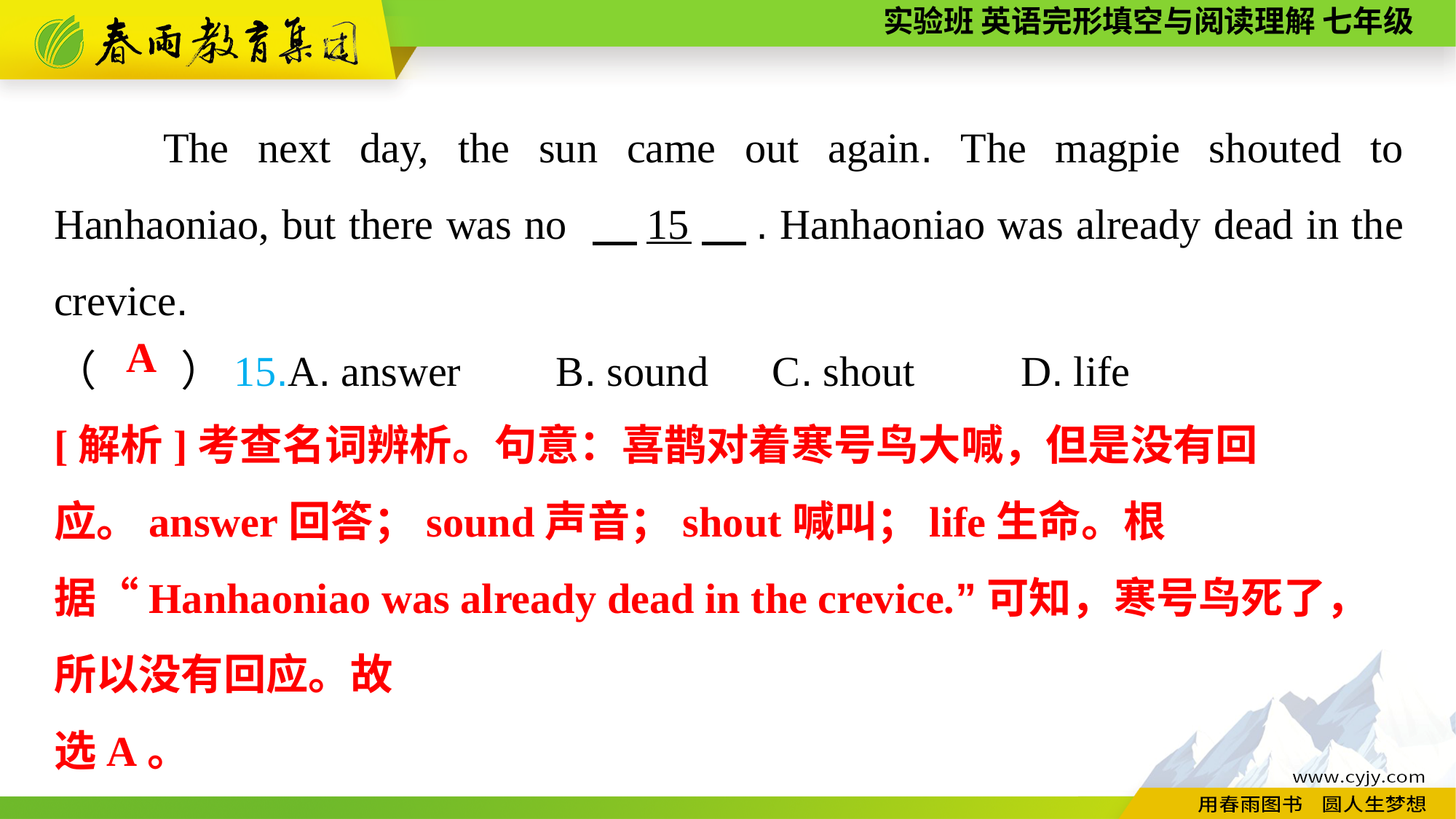

The next day, the sun came out again. The magpie shouted to Hanhaoniao, but there was no 　15　. Hanhaoniao was already dead in the crevice.
（　　）15.A. answer         B. sound	      C. shout          D. life
A
[解析]考查名词辨析。句意：喜鹊对着寒号鸟大喊，但是没有回应。answer回答；sound声音；shout喊叫；life生命。根据“Hanhaoniao was already dead in the crevice.”可知，寒号鸟死了，所以没有回应。故
选A。